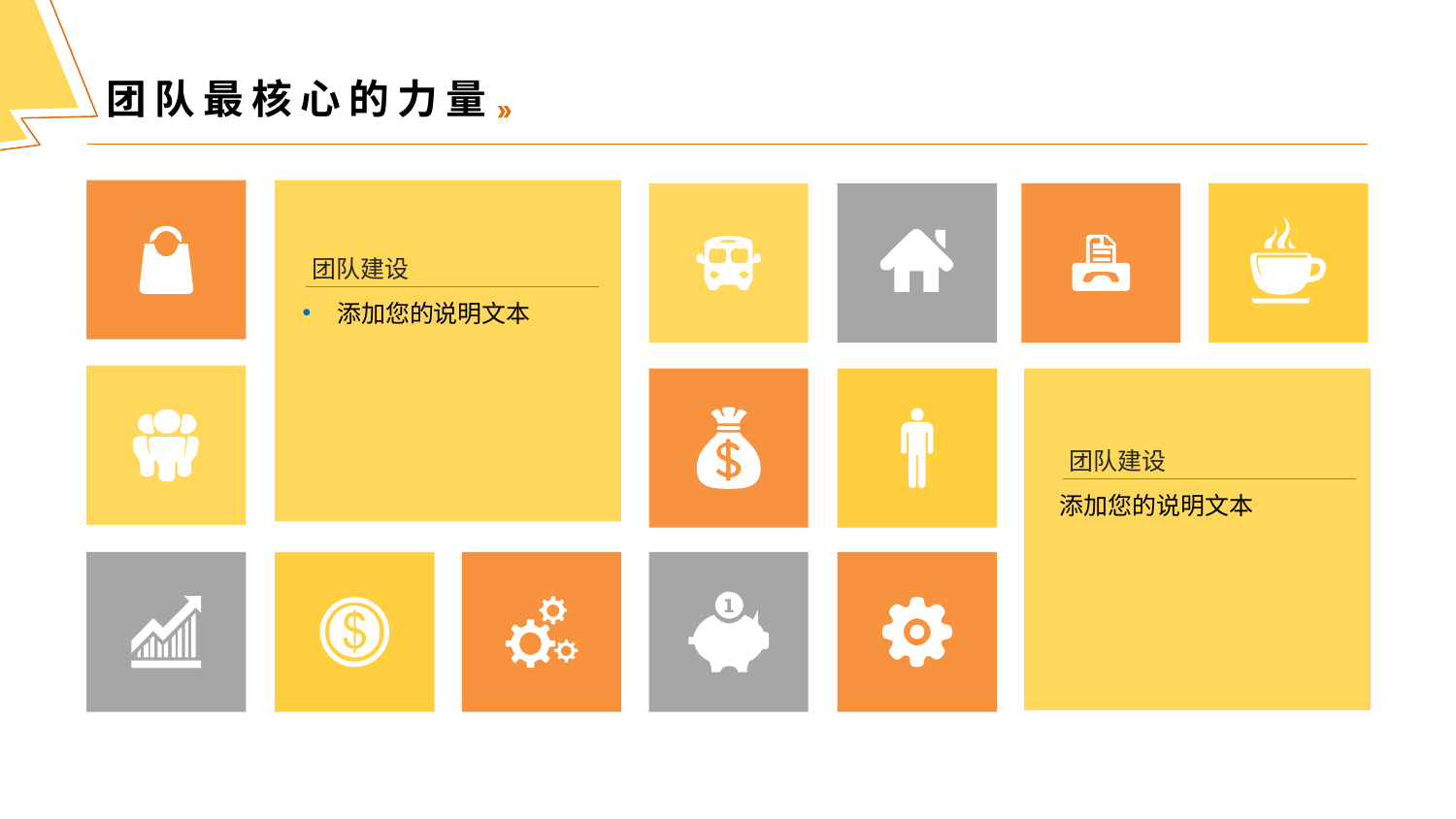

团队最核心的力量

团队建设
添加您的说明文本

团队建设
添加您的说明文本